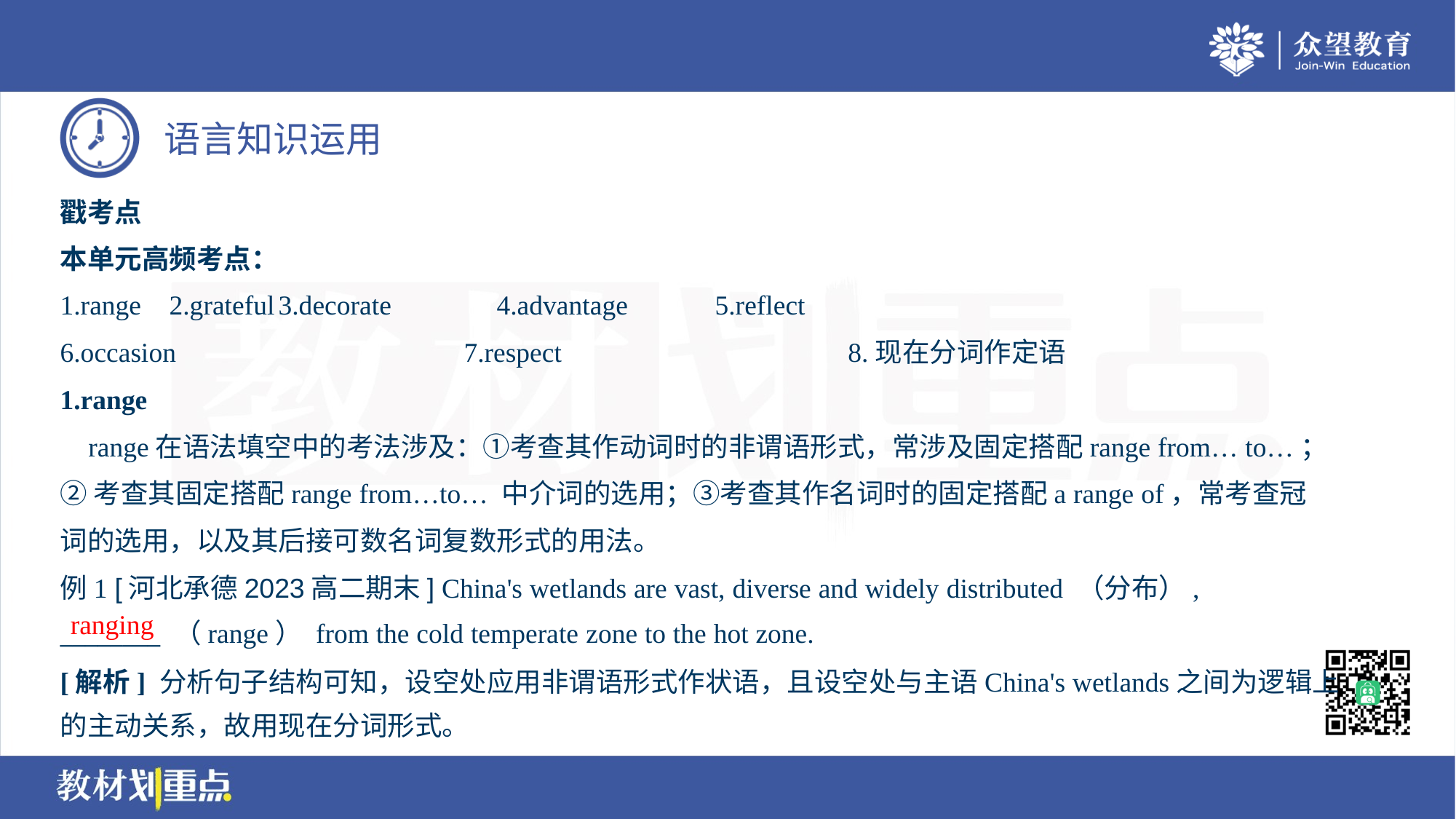

戳考点
本单元高频考点：
1.range	2.grateful	3.decorate	4.advantage	5.reflect
6.occasion	7.respect	8.现在分词作定语
1.range
    range在语法填空中的考法涉及：①考查其作动词时的非谓语形式，常涉及固定搭配range from… to…；
②考查其固定搭配range from…to… 中介词的选用；③考查其作名词时的固定搭配a range of，常考查冠
词的选用，以及其后接可数名词复数形式的用法。
例1 [河北承德2023高二期末] China's wetlands are vast, diverse and widely distributed （分布）,
________ （range） from the cold temperate zone to the hot zone.
ranging
[解析] 分析句子结构可知，设空处应用非谓语形式作状语，且设空处与主语China's wetlands之间为逻辑上
的主动关系，故用现在分词形式。